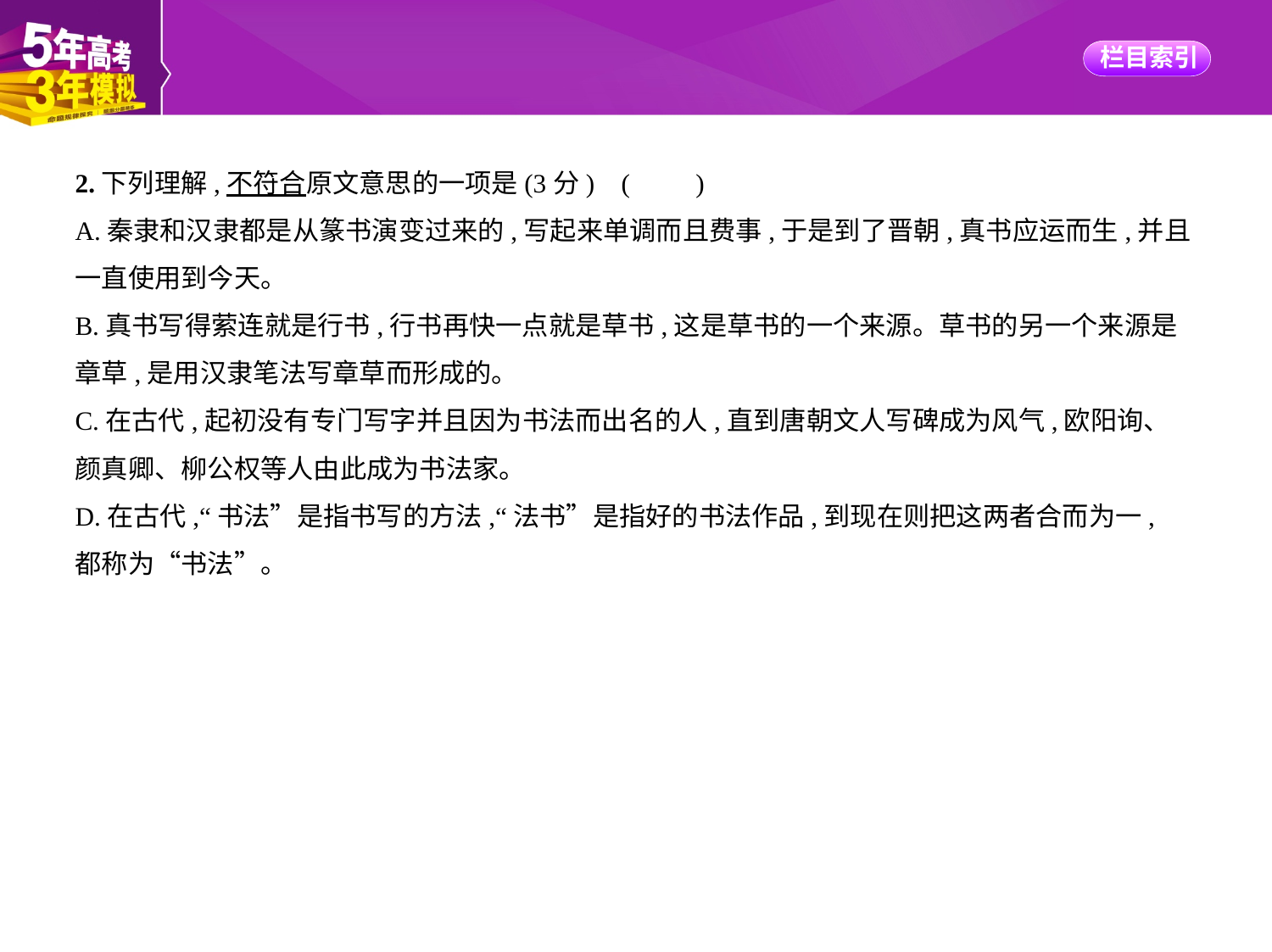

2.下列理解,不符合原文意思的一项是(3分) (　　)
A.秦隶和汉隶都是从篆书演变过来的,写起来单调而且费事,于是到了晋朝,真书应运而生,并且
一直使用到今天。
B.真书写得萦连就是行书,行书再快一点就是草书,这是草书的一个来源。草书的另一个来源是
章草,是用汉隶笔法写章草而形成的。
C.在古代,起初没有专门写字并且因为书法而出名的人,直到唐朝文人写碑成为风气,欧阳询、
颜真卿、柳公权等人由此成为书法家。
D.在古代,“书法”是指书写的方法,“法书”是指好的书法作品,到现在则把这两者合而为一,
都称为“书法”。